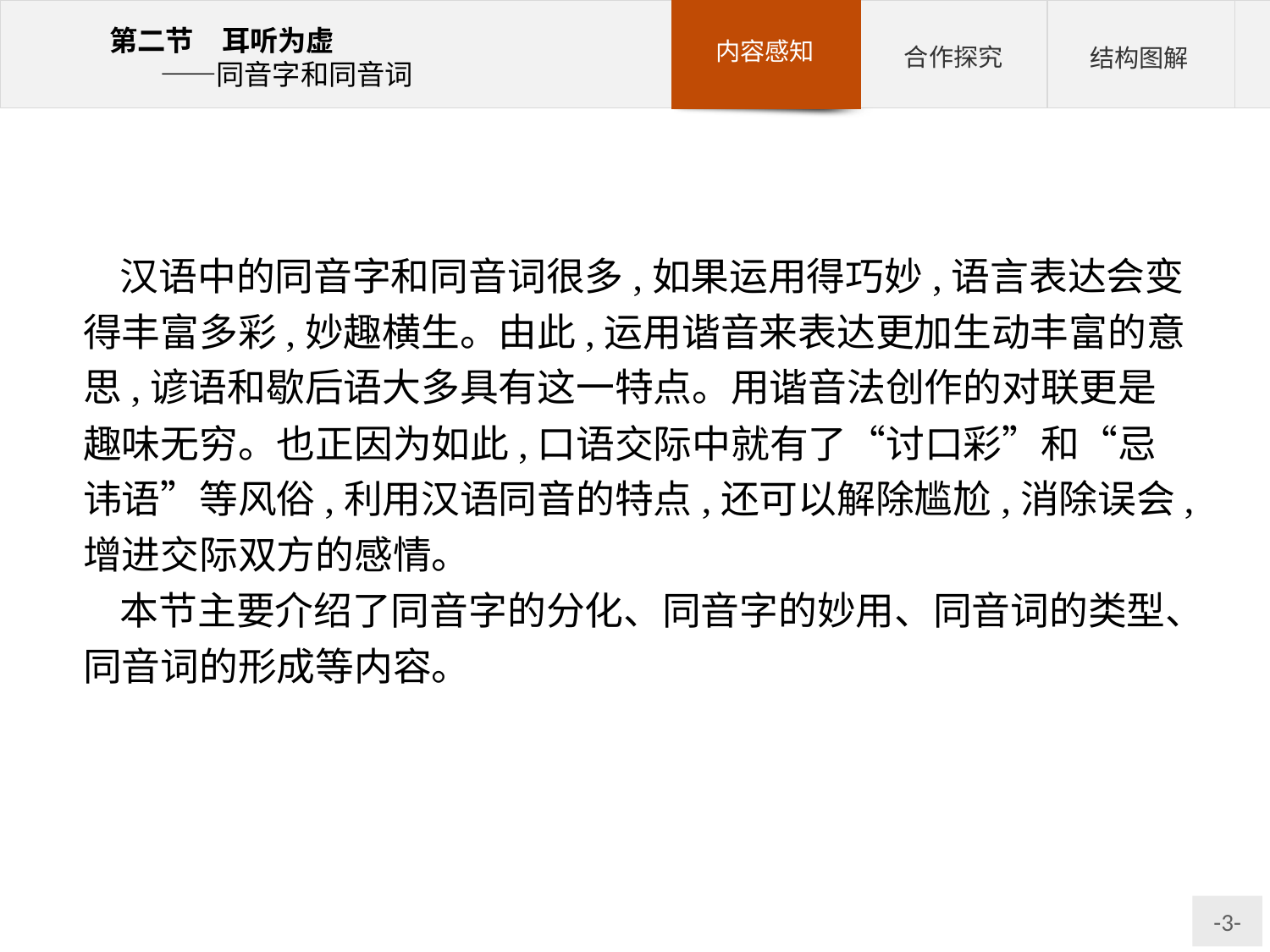

汉语中的同音字和同音词很多,如果运用得巧妙,语言表达会变得丰富多彩,妙趣横生。由此,运用谐音来表达更加生动丰富的意思,谚语和歇后语大多具有这一特点。用谐音法创作的对联更是趣味无穷。也正因为如此,口语交际中就有了“讨口彩”和“忌讳语”等风俗,利用汉语同音的特点,还可以解除尴尬,消除误会,增进交际双方的感情。
本节主要介绍了同音字的分化、同音字的妙用、同音词的类型、同音词的形成等内容。